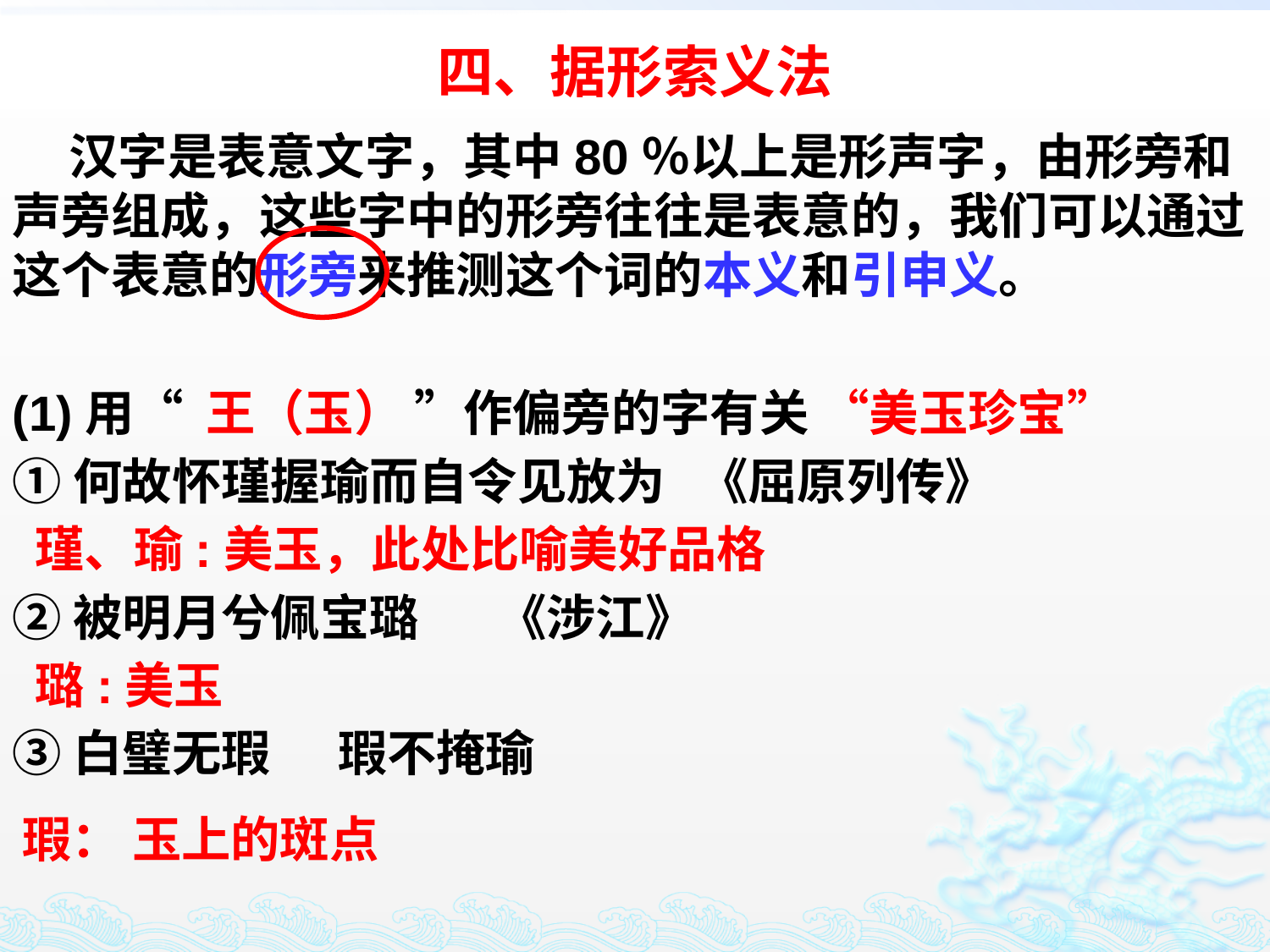

四、据形索义法
    汉字是表意文字，其中80％以上是形声字，由形旁和声旁组成，这些字中的形旁往往是表意的，我们可以通过这个表意的形旁来推测这个词的本义和引申义。

(1)用“  王（玉） ”作偏旁的字有关 “美玉珍宝”
①何故怀瑾握瑜而自令见放为   《屈原列传》
 瑾、瑜:美玉，此处比喻美好品格
②被明月兮佩宝璐       《涉江》
 璐:美玉
③白璧无瑕      瑕不掩瑜
瑕： 玉上的斑点